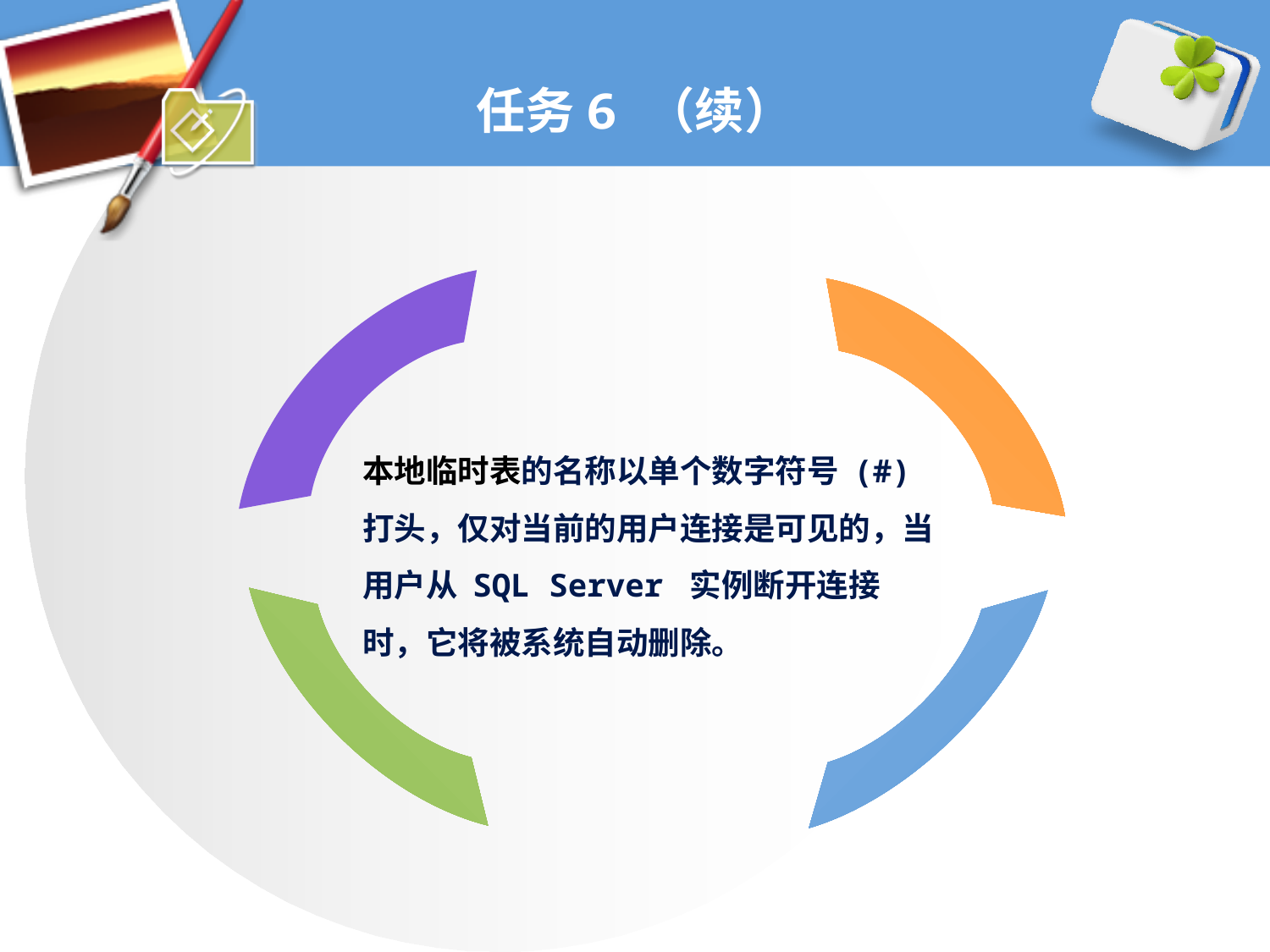

# 任务6  （续）

本地临时表的名称以单个数字符号 (#) 打头，仅对当前的用户连接是可见的，当用户从 SQL Server 实例断开连接时，它将被系统自动删除。